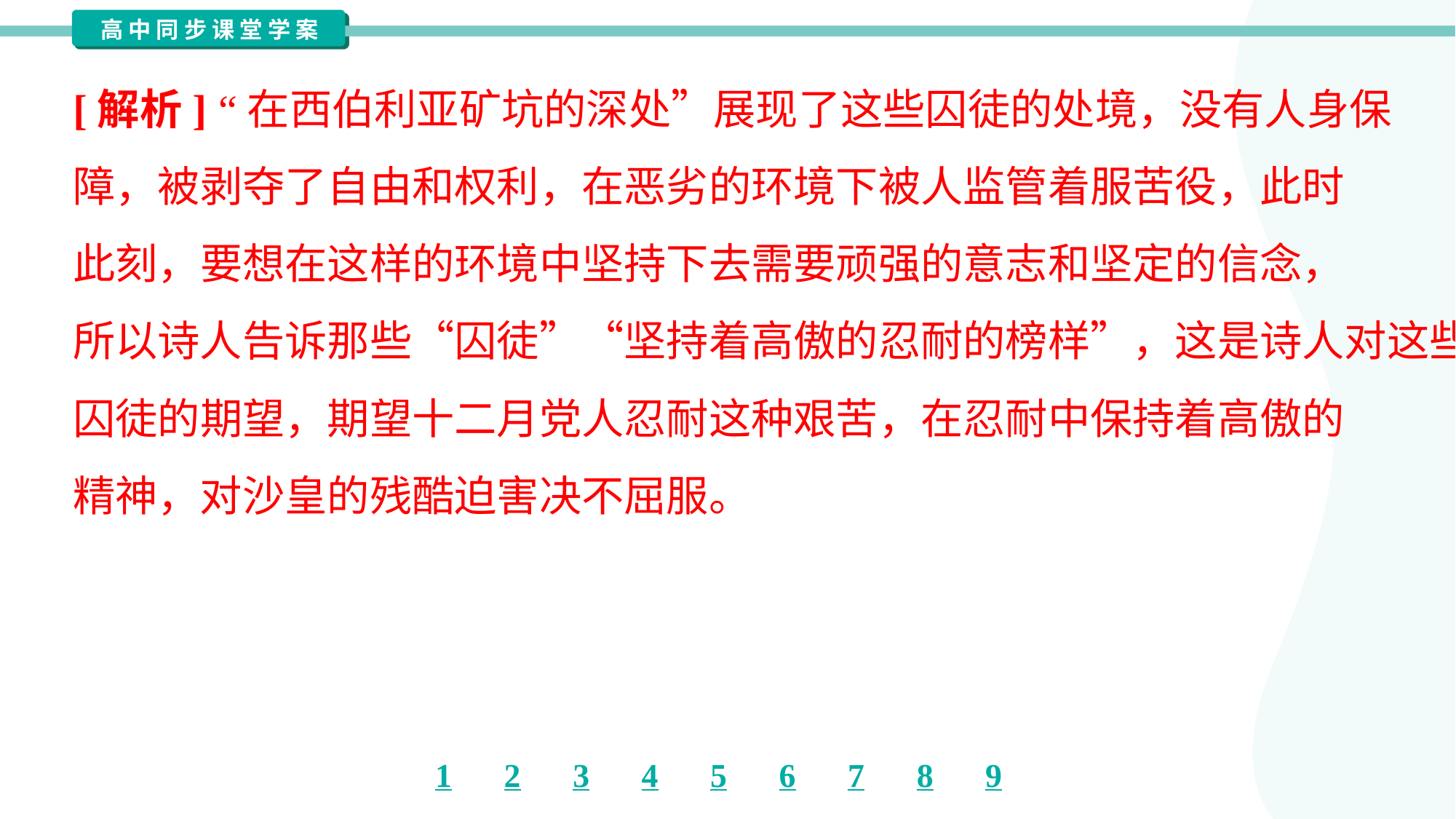

[解析] “在西伯利亚矿坑的深处”展现了这些囚徒的处境，没有人身保
障，被剥夺了自由和权利，在恶劣的环境下被人监管着服苦役，此时
此刻，要想在这样的环境中坚持下去需要顽强的意志和坚定的信念，
所以诗人告诉那些“囚徒”“坚持着高傲的忍耐的榜样”，这是诗人对这些
囚徒的期望，期望十二月党人忍耐这种艰苦，在忍耐中保持着高傲的
精神，对沙皇的残酷迫害决不屈服。